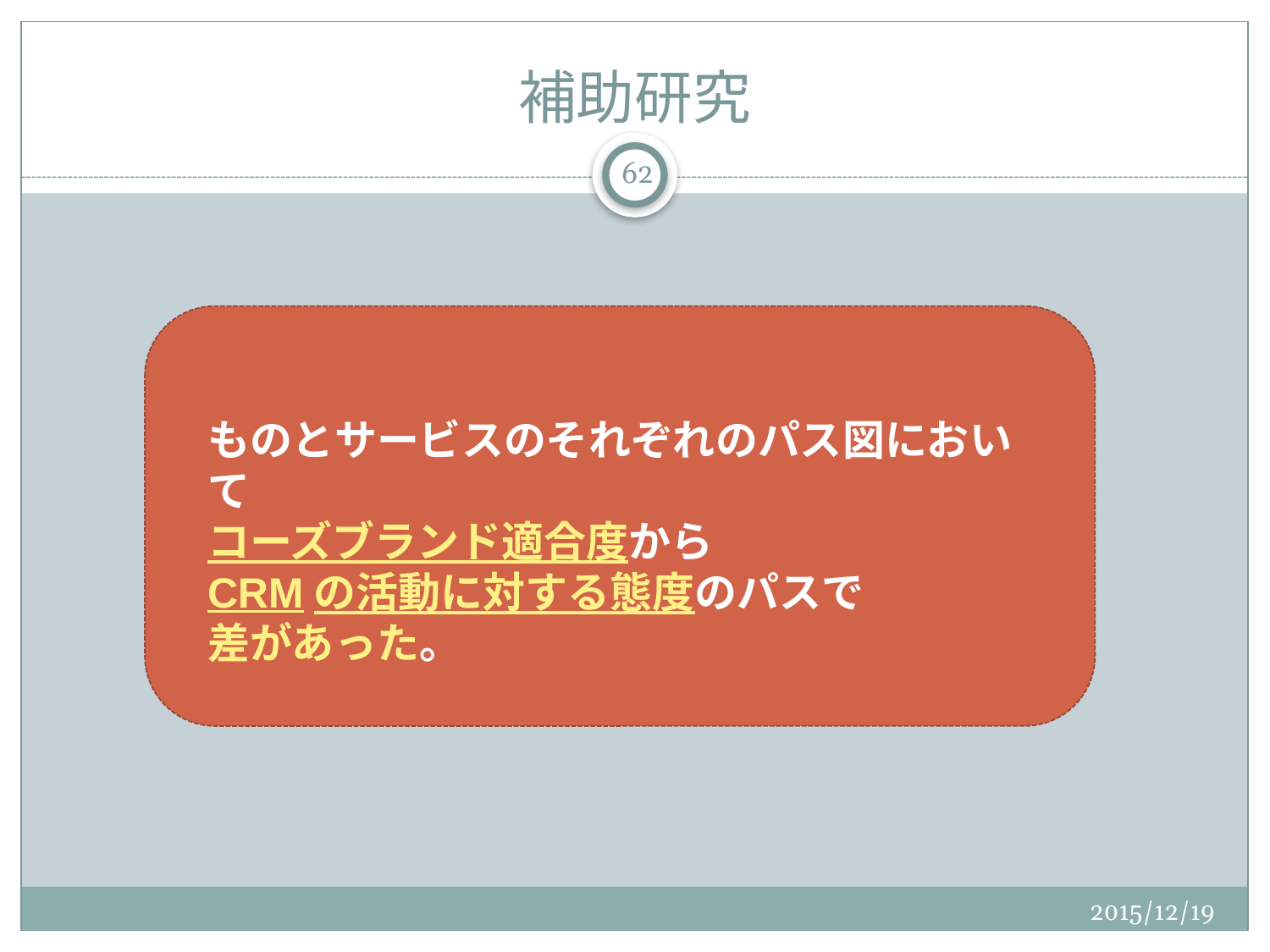

# 補助研究
62

ものとサービスのそれぞれのパス図において
コーズブランド適合度から
CRMの活動に対する態度のパスで
差があった。
2015/12/19